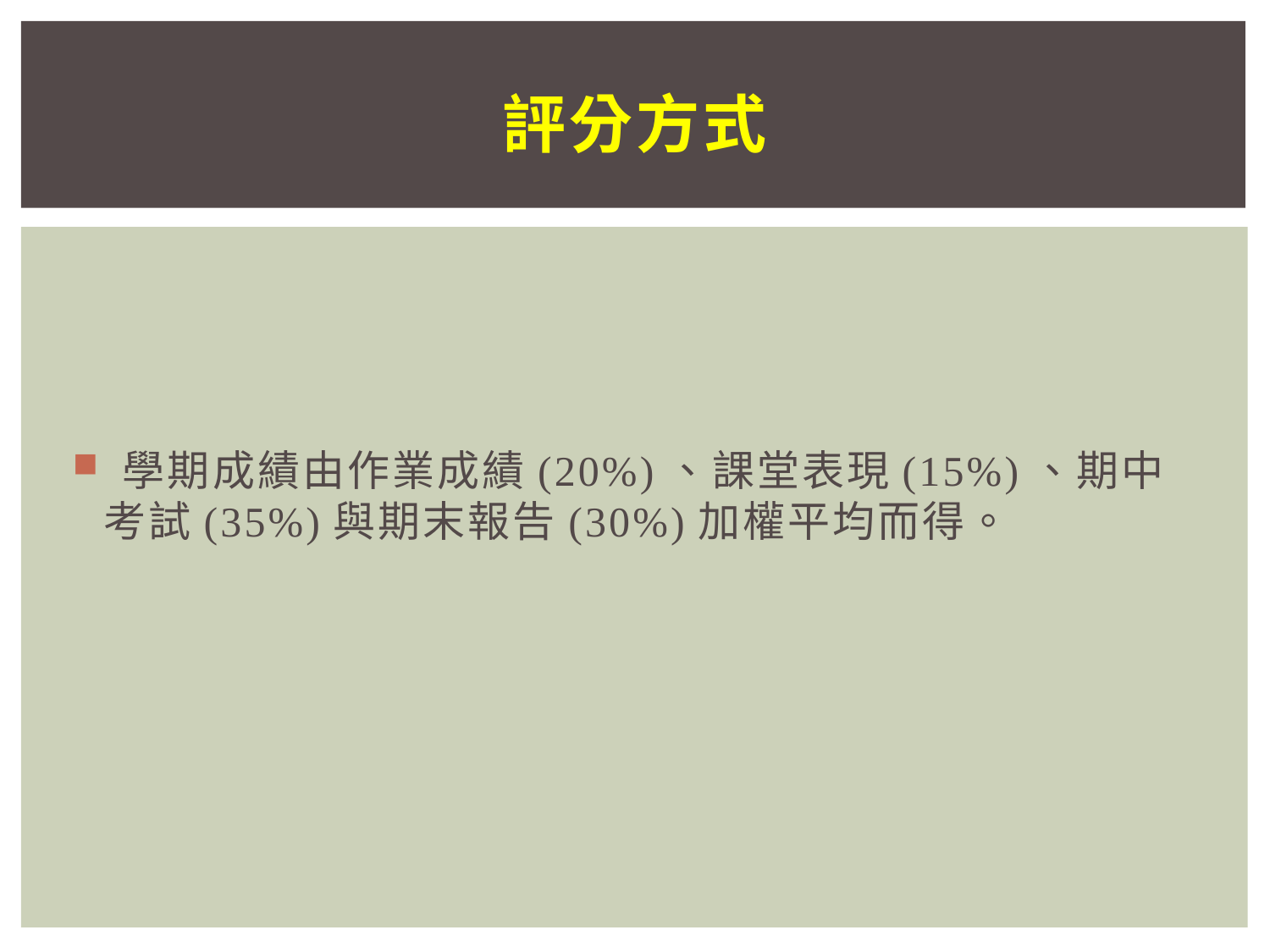

# 評分方式

 學期成績由作業成績(20%)、課堂表現(15%)、期中考試(35%)與期末報告(30%)加權平均而得。